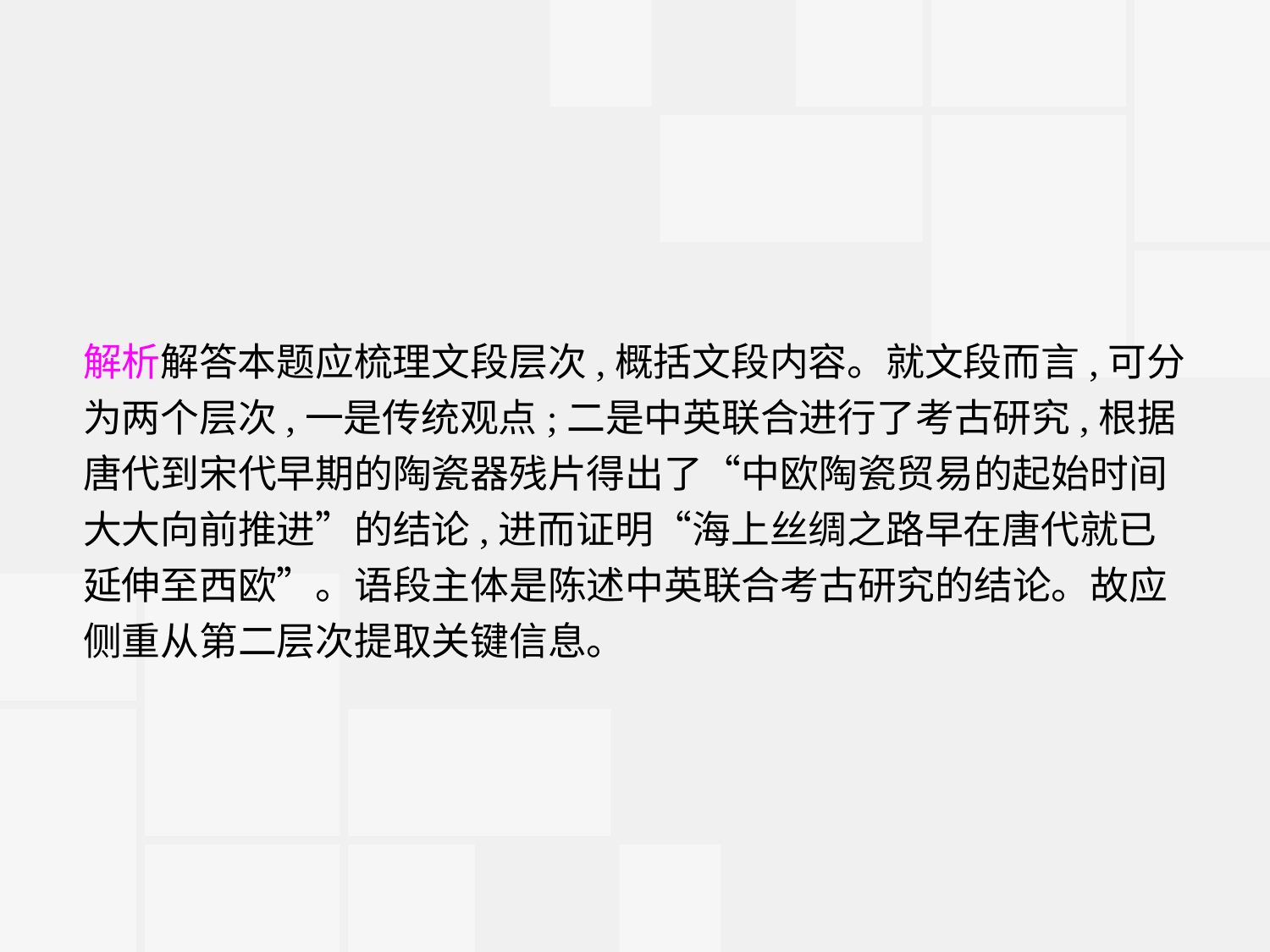

解析解答本题应梳理文段层次,概括文段内容。就文段而言,可分为两个层次,一是传统观点;二是中英联合进行了考古研究,根据唐代到宋代早期的陶瓷器残片得出了“中欧陶瓷贸易的起始时间大大向前推进”的结论,进而证明“海上丝绸之路早在唐代就已延伸至西欧”。语段主体是陈述中英联合考古研究的结论。故应侧重从第二层次提取关键信息。